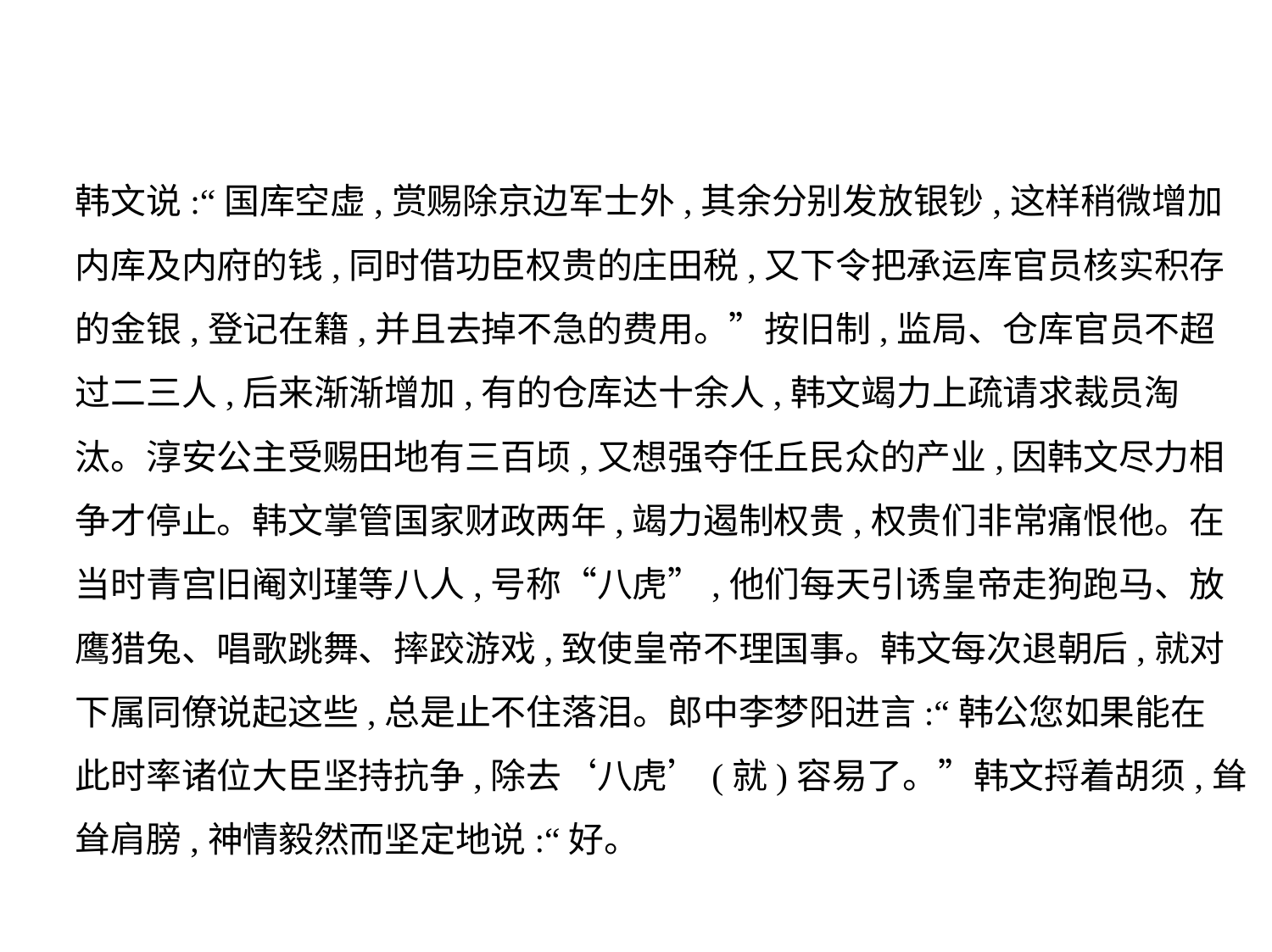

韩文说:“国库空虚,赏赐除京边军士外,其余分别发放银钞,这样稍微增加
内库及内府的钱,同时借功臣权贵的庄田税,又下令把承运库官员核实积存
的金银,登记在籍,并且去掉不急的费用。”按旧制,监局、仓库官员不超
过二三人,后来渐渐增加,有的仓库达十余人,韩文竭力上疏请求裁员淘
汰。淳安公主受赐田地有三百顷,又想强夺任丘民众的产业,因韩文尽力相
争才停止。韩文掌管国家财政两年,竭力遏制权贵,权贵们非常痛恨他。在
当时青宫旧阉刘瑾等八人,号称“八虎”,他们每天引诱皇帝走狗跑马、放
鹰猎兔、唱歌跳舞、摔跤游戏,致使皇帝不理国事。韩文每次退朝后,就对
下属同僚说起这些,总是止不住落泪。郎中李梦阳进言:“韩公您如果能在
此时率诸位大臣坚持抗争,除去‘八虎’(就)容易了。”韩文捋着胡须,耸
耸肩膀,神情毅然而坚定地说:“好。